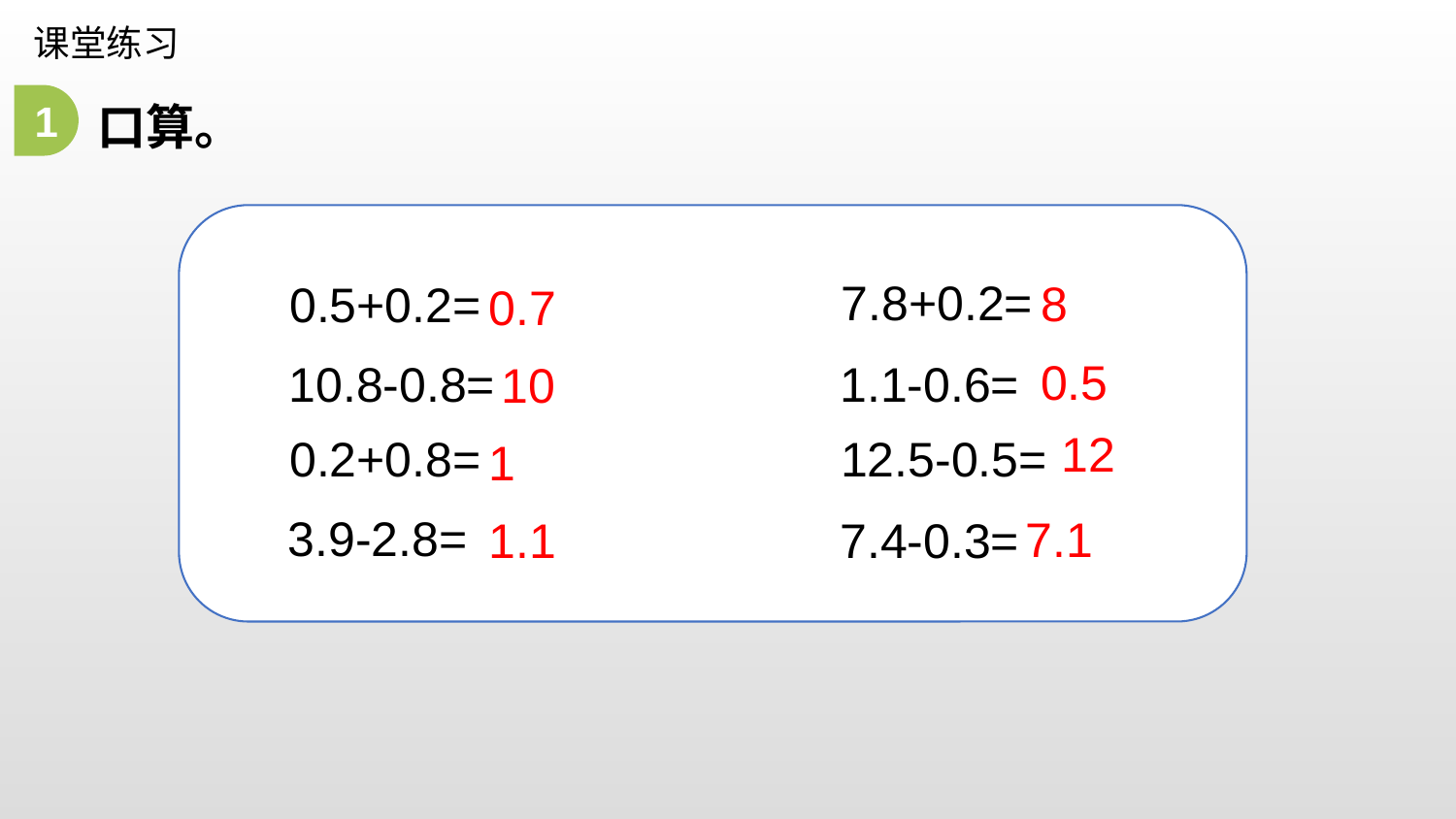

课堂练习
口算。
1

7.8+0.2=
8
0.5+0.2=
0.7
0.5
1.1-0.6=
10.8-0.8=
10
12
12.5-0.5=
0.2+0.8=
1
3.9-2.8=
7.1
7.4-0.3=
1.1